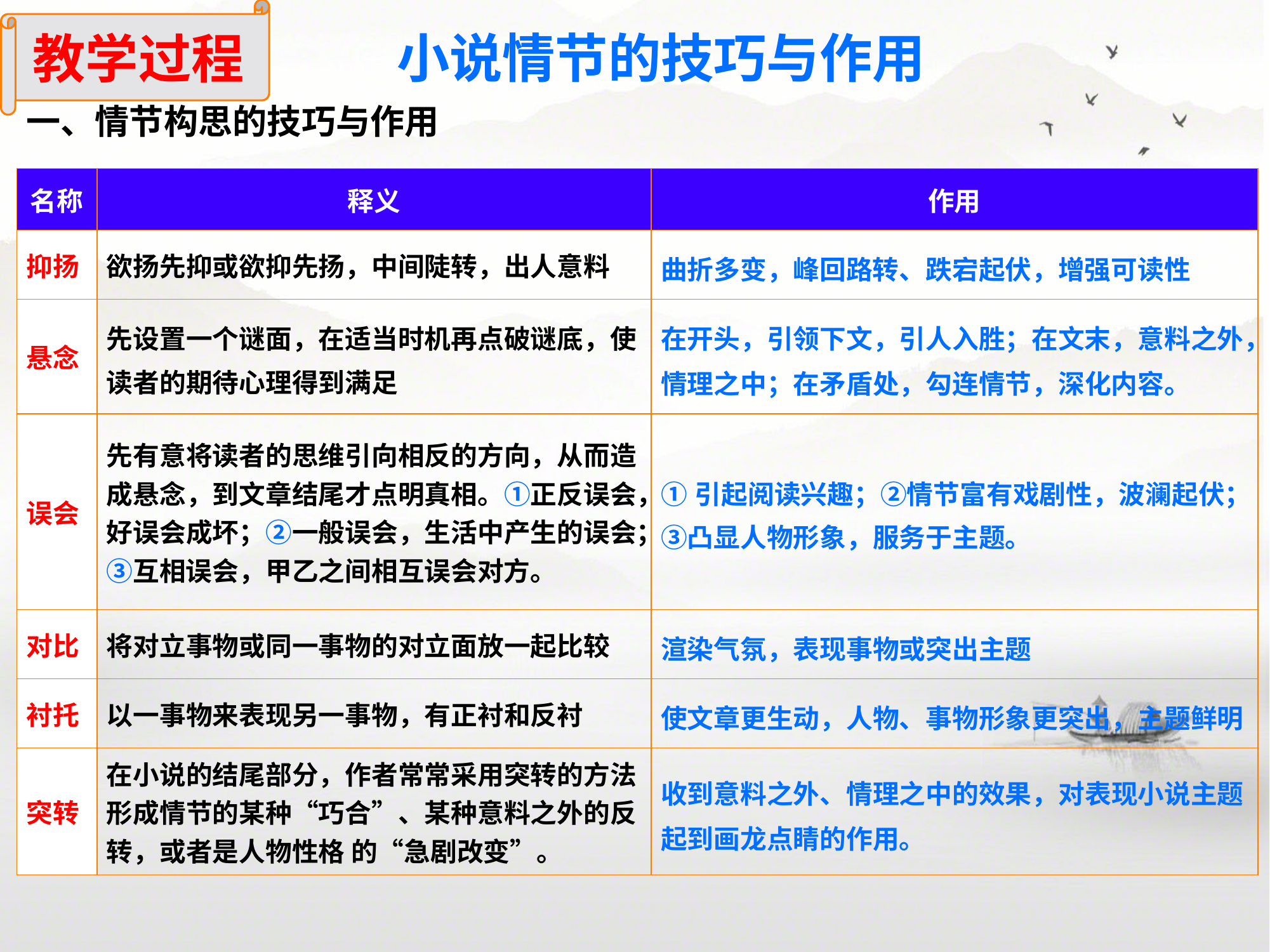

教学过程
小说情节的技巧与作用
一、情节构思的技巧与作用
| 名称 | 释义 | 作用 |
| --- | --- | --- |
| 抑扬 | 欲扬先抑或欲抑先扬，中间陡转，出人意料 | 曲折多变，峰回路转、跌宕起伏，增强可读性 |
| 悬念 | 先设置一个谜面，在适当时机再点破谜底，使读者的期待心理得到满足 | 在开头，引领下文，引人入胜；在文末，意料之外，情理之中；在矛盾处，勾连情节，深化内容。 |
| 误会 | 先有意将读者的思维引向相反的方向，从而造成悬念，到文章结尾才点明真相。①正反误会，好误会成坏；②一般误会，生活中产生的误会；③互相误会，甲乙之间相互误会对方。 | ①引起阅读兴趣；②情节富有戏剧性，波澜起伏；③凸显人物形象，服务于主题。 |
| 对比 | 将对立事物或同一事物的对立面放一起比较 | 渲染气氛，表现事物或突出主题 |
| 衬托 | 以一事物来表现另一事物，有正衬和反衬 | 使文章更生动，人物、事物形象更突出，主题鲜明 |
| 突转 | 在小说的结尾部分，作者常常采用突转的方法形成情节的某种“巧合”、某种意料之外的反转，或者是人物性格 的“急剧改变”。 | 收到意料之外、情理之中的效果，对表现小说主题起到画龙点睛的作用。 |